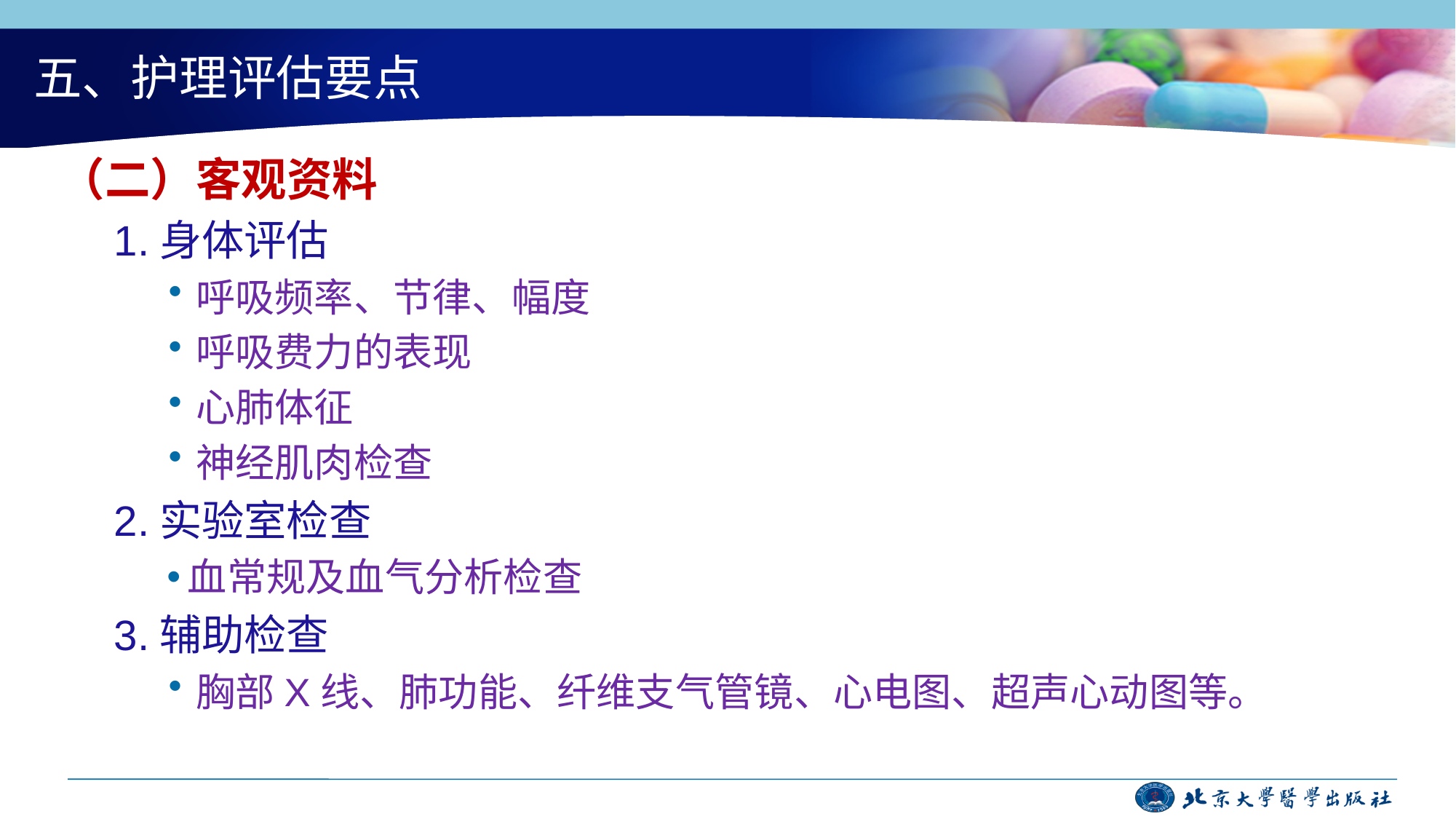

# 五、护理评估要点
（二）客观资料
1.身体评估
呼吸频率、节律、幅度
呼吸费力的表现
心肺体征
神经肌肉检查
2.实验室检查
血常规及血气分析检查
3.辅助检查
胸部X线、肺功能、纤维支气管镜、心电图、超声心动图等。